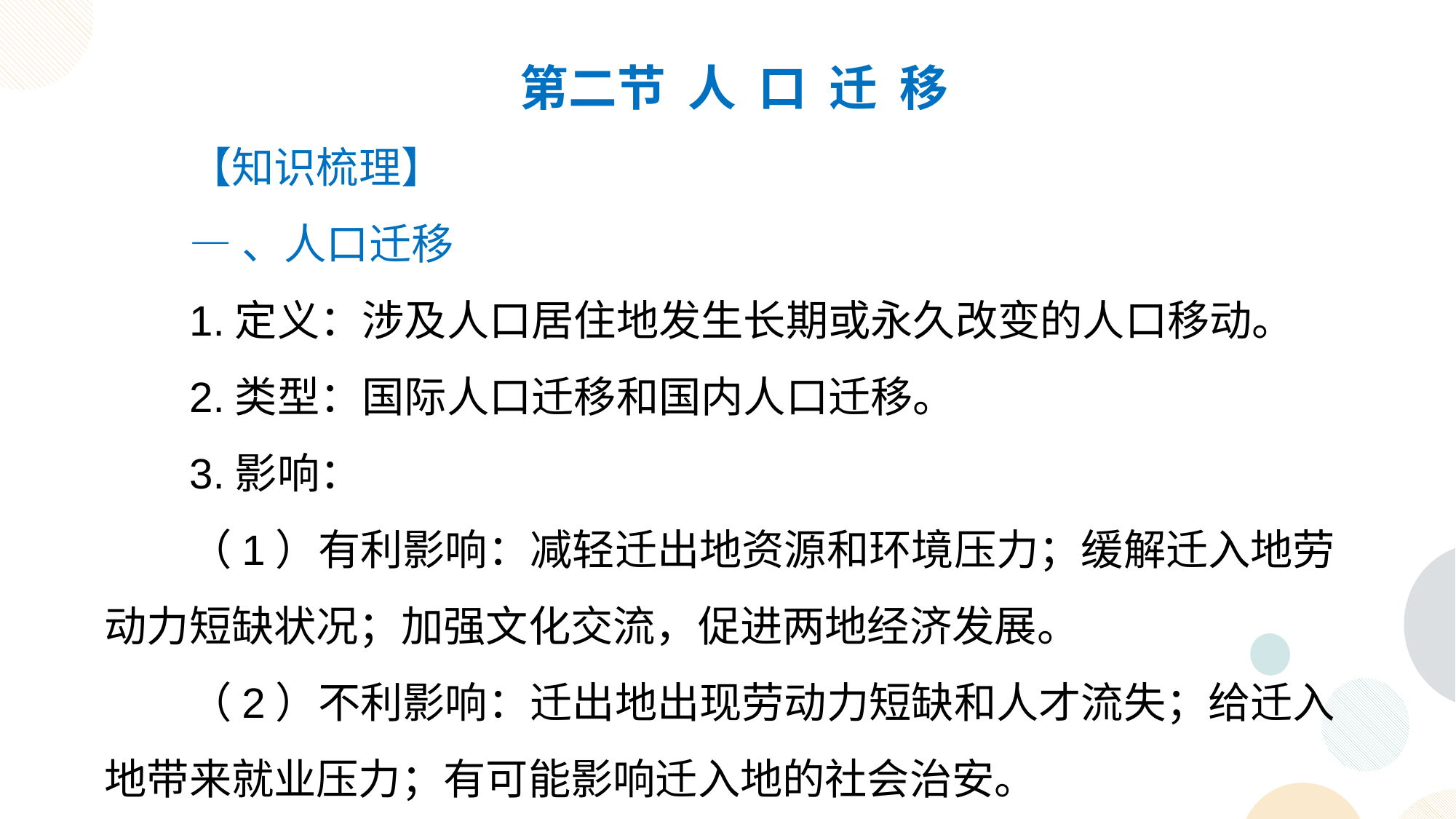

第二节  人  口  迁  移
【知识梳理】
—、人口迁移
1.定义：涉及人口居住地发生长期或永久改变的人口移动。
2.类型：国际人口迁移和国内人口迁移。
3.影响：
（1）有利影响：减轻迁出地资源和环境压力；缓解迁入地劳动力短缺状况；加强文化交流，促进两地经济发展。
（2）不利影响：迁出地出现劳动力短缺和人才流失；给迁入地带来就业压力；有可能影响迁入地的社会治安。